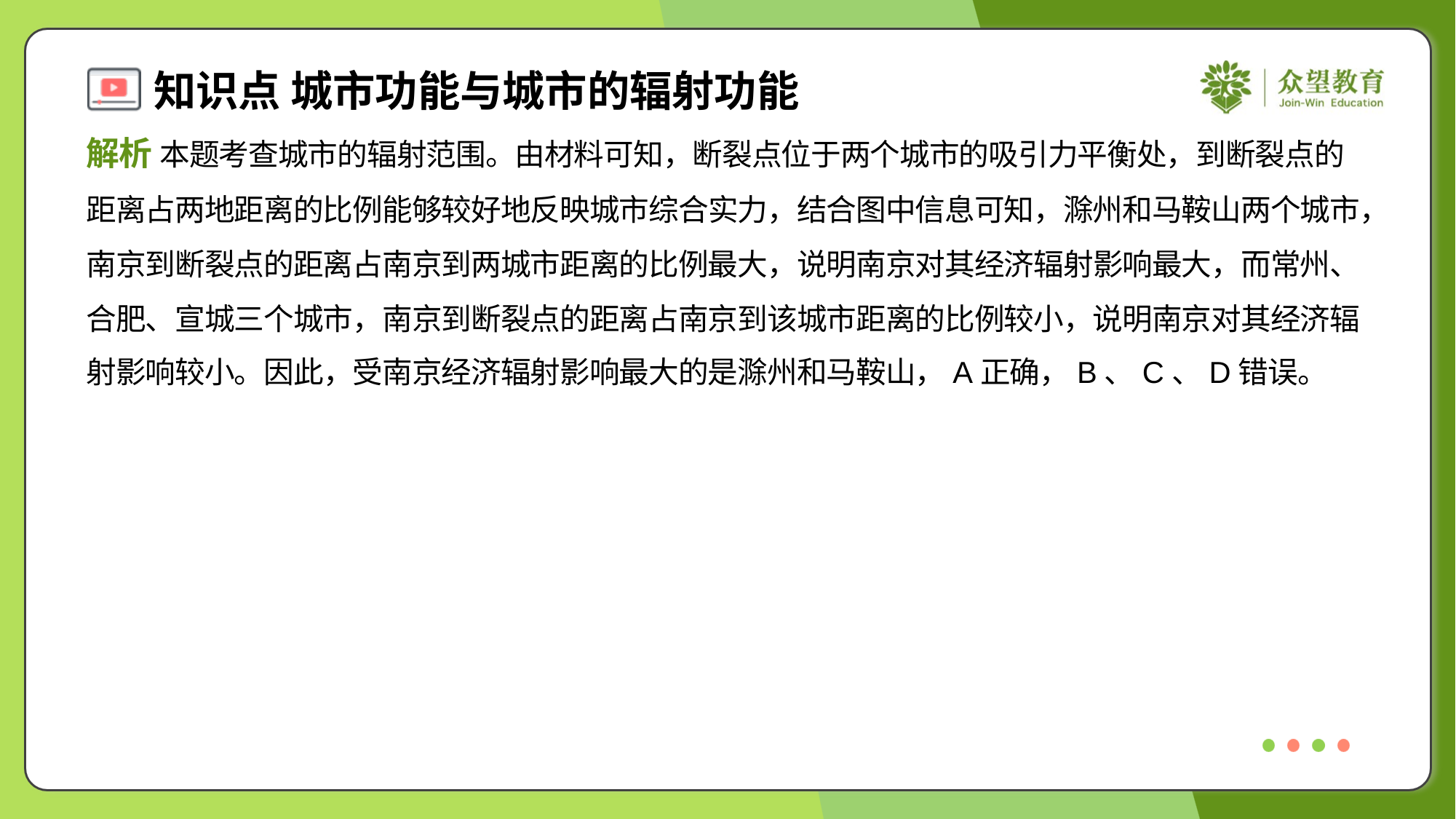

解析 本题考查城市的辐射范围。由材料可知，断裂点位于两个城市的吸引力平衡处，到断裂点的
距离占两地距离的比例能够较好地反映城市综合实力，结合图中信息可知，滁州和马鞍山两个城市，
南京到断裂点的距离占南京到两城市距离的比例最大，说明南京对其经济辐射影响最大，而常州、
合肥、宣城三个城市，南京到断裂点的距离占南京到该城市距离的比例较小，说明南京对其经济辐
射影响较小。因此，受南京经济辐射影响最大的是滁州和马鞍山，A正确，B、C、D错误。